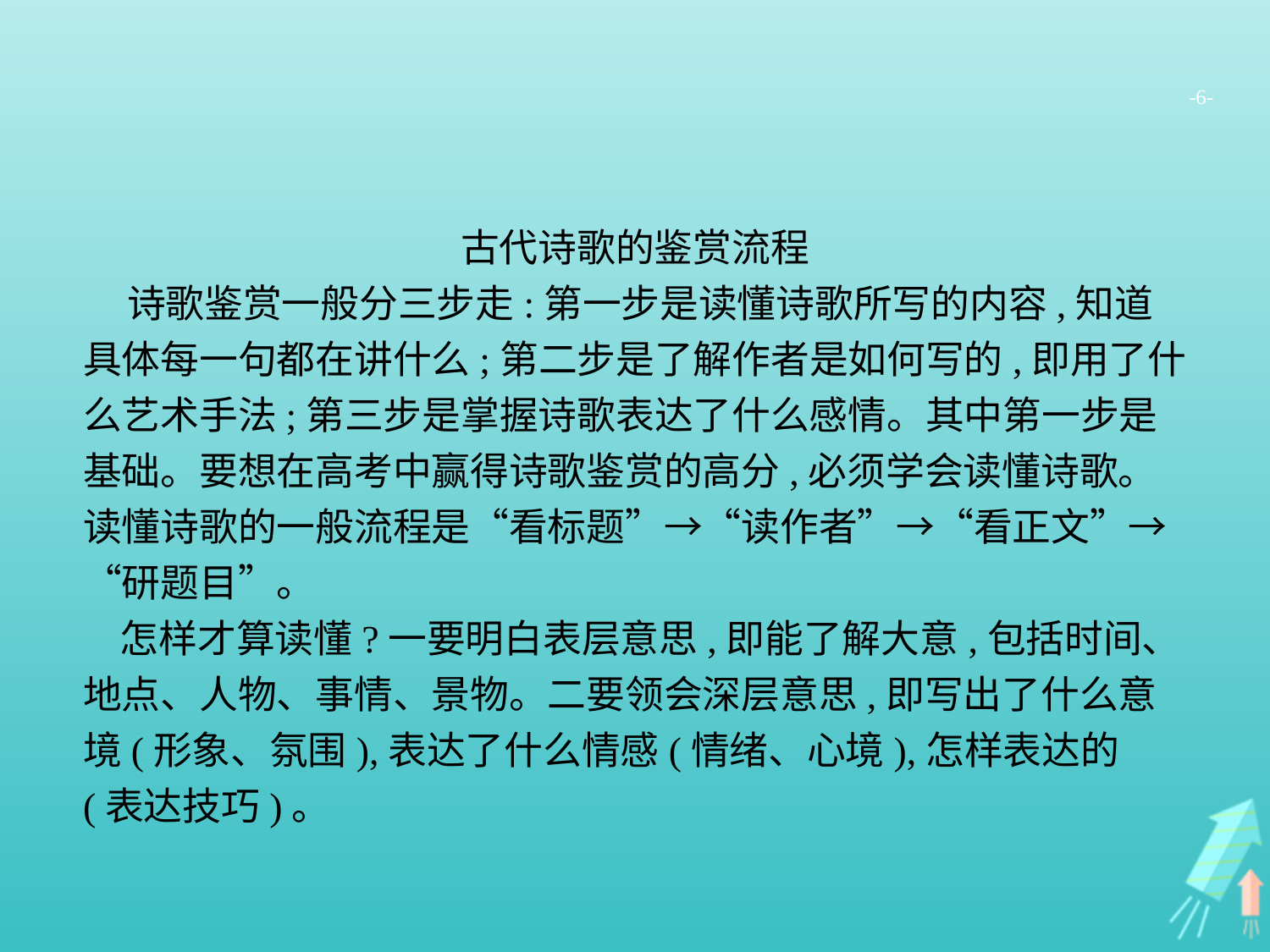

-6-
古代诗歌的鉴赏流程
    诗歌鉴赏一般分三步走:第一步是读懂诗歌所写的内容,知道具体每一句都在讲什么;第二步是了解作者是如何写的,即用了什么艺术手法;第三步是掌握诗歌表达了什么感情。其中第一步是基础。要想在高考中赢得诗歌鉴赏的高分,必须学会读懂诗歌。读懂诗歌的一般流程是“看标题”→“读作者”→“看正文”→“研题目”。
怎样才算读懂?一要明白表层意思,即能了解大意,包括时间、地点、人物、事情、景物。二要领会深层意思,即写出了什么意境(形象、氛围),表达了什么情感(情绪、心境),怎样表达的(表达技巧)。